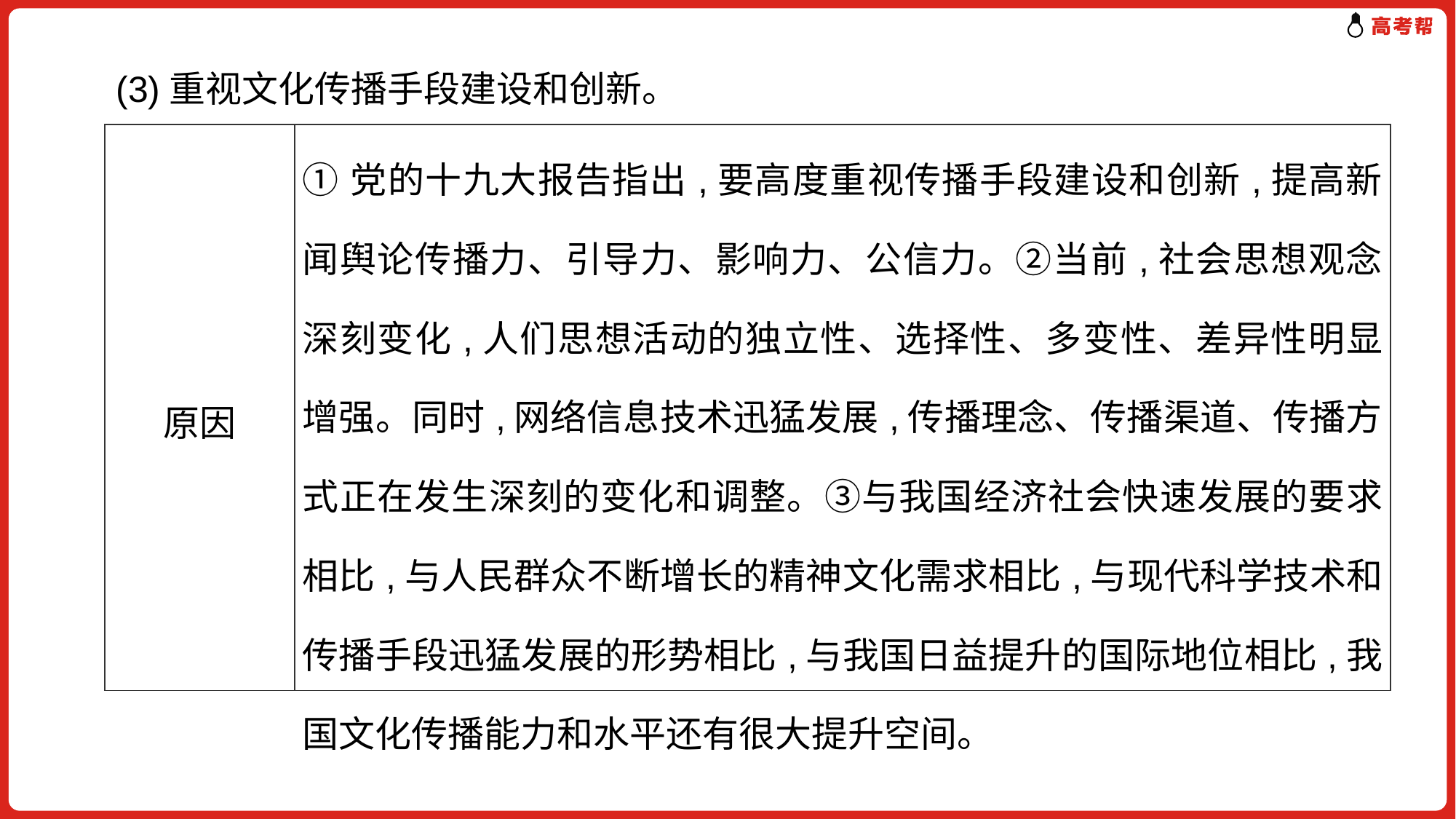

(3)重视文化传播手段建设和创新。

| 原因 | ①党的十九大报告指出,要高度重视传播手段建设和创新,提高新闻舆论传播力、引导力、影响力、公信力。②当前,社会思想观念深刻变化,人们思想活动的独立性、选择性、多变性、差异性明显增强。同时,网络信息技术迅猛发展,传播理念、传播渠道、传播方式正在发生深刻的变化和调整。③与我国经济社会快速发展的要求相比,与人民群众不断增长的精神文化需求相比,与现代科学技术和传播手段迅猛发展的形势相比,与我国日益提升的国际地位相比,我国文化传播能力和水平还有很大提升空间。 |
| --- | --- |